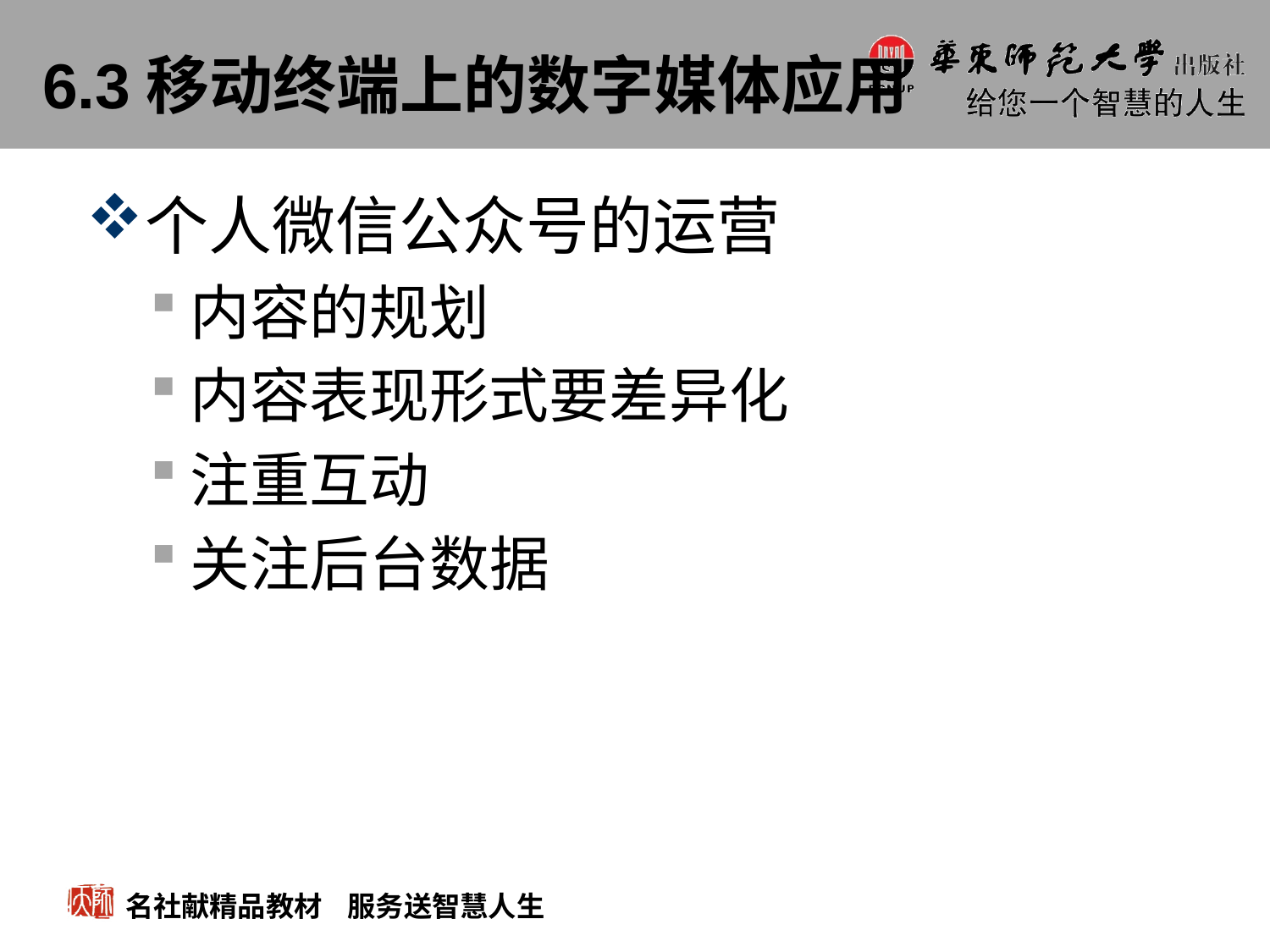

# 6.3移动终端上的数字媒体应用
个人微信公众号的运营
内容的规划
内容表现形式要差异化
注重互动
关注后台数据